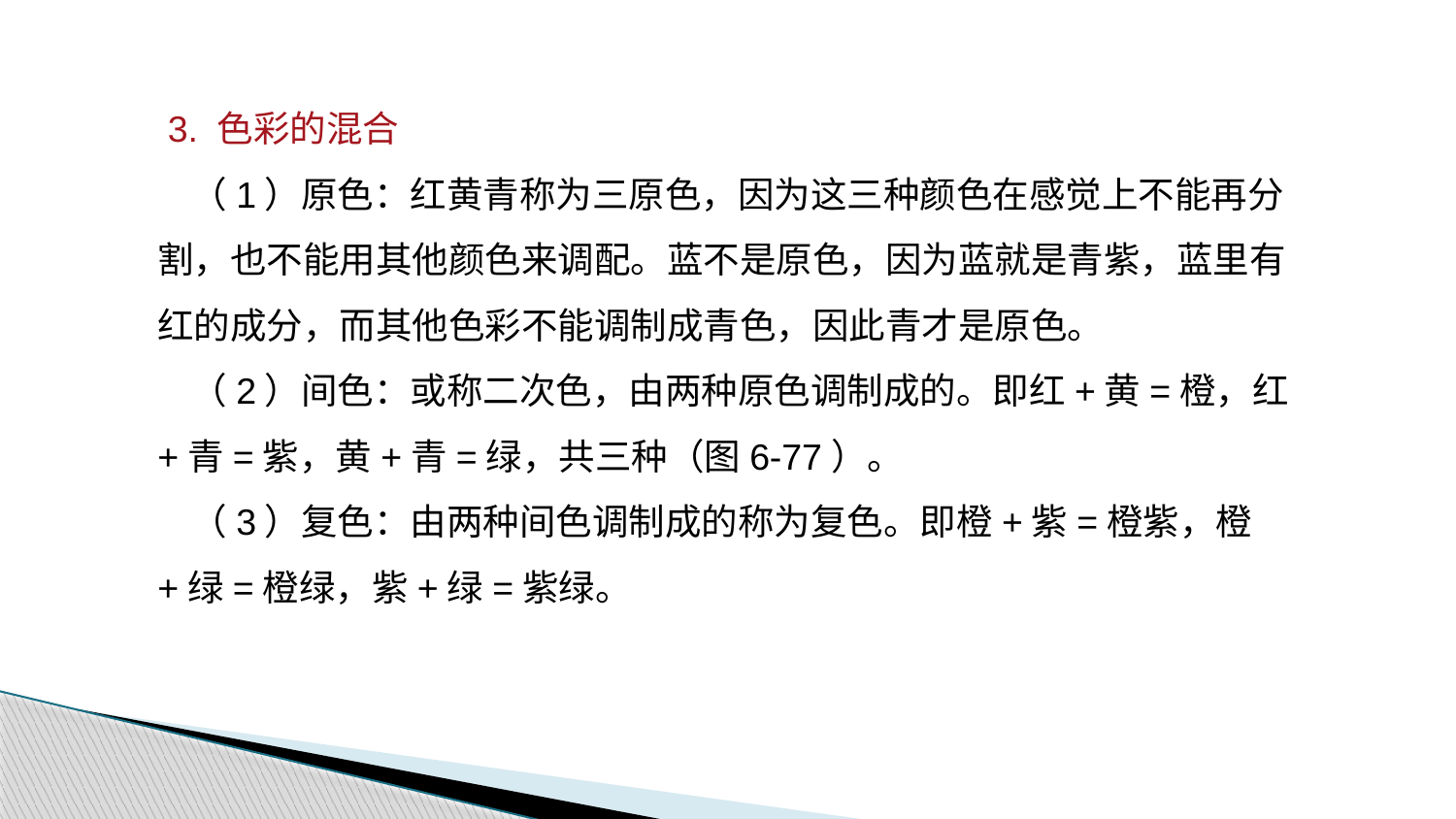

3. 色彩的混合
   （1）原色：红黄青称为三原色，因为这三种颜色在感觉上不能再分割，也不能用其他颜色来调配。蓝不是原色，因为蓝就是青紫，蓝里有红的成分，而其他色彩不能调制成青色，因此青才是原色。
   （2）间色：或称二次色，由两种原色调制成的。即红+黄=橙，红+青=紫，黄+青=绿，共三种（图6-77）。
   （3）复色：由两种间色调制成的称为复色。即橙+紫=橙紫，橙+绿=橙绿，紫+绿=紫绿。